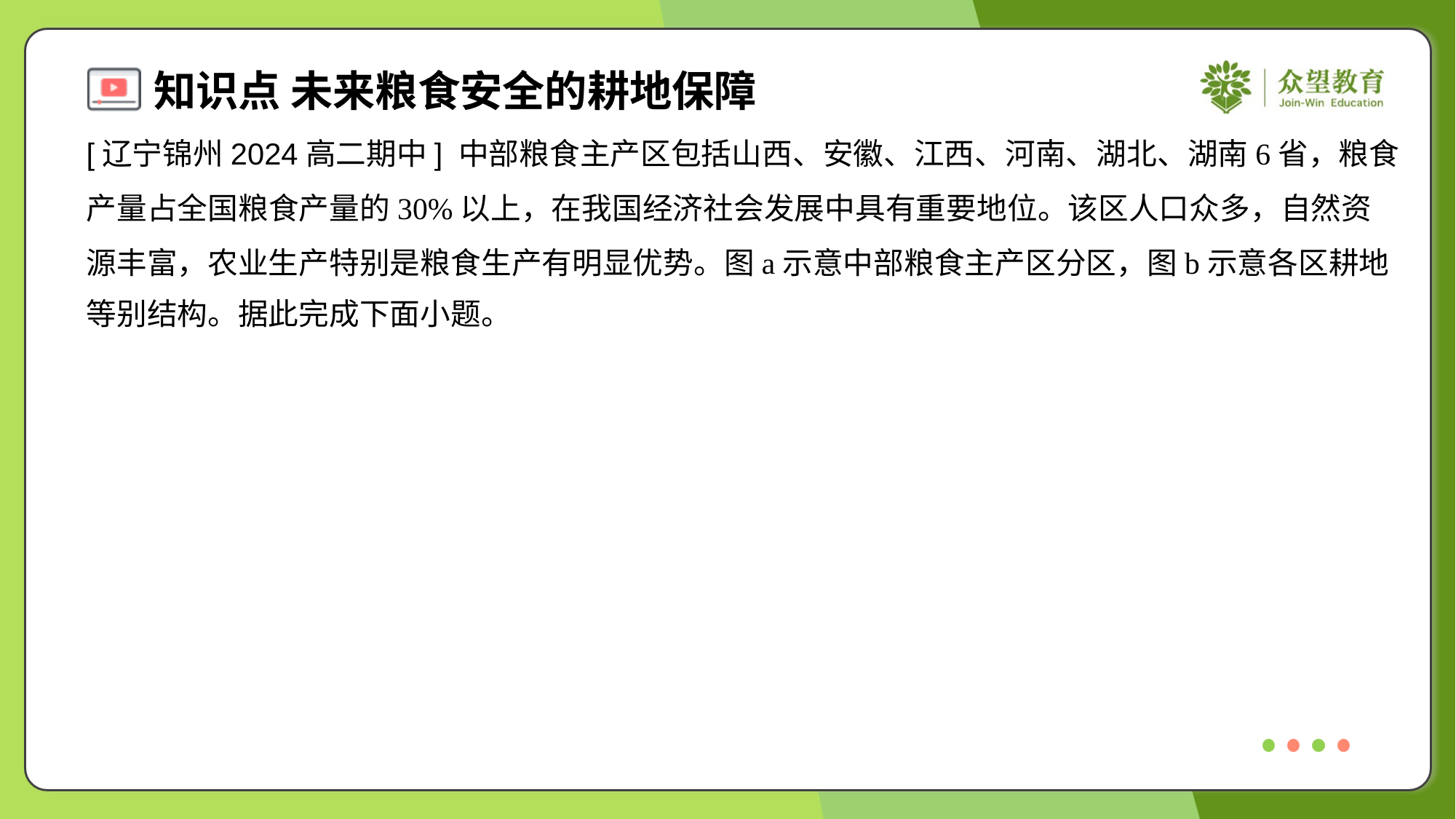

[辽宁锦州2024高二期中] 中部粮食主产区包括山西、安徽、江西、河南、湖北、湖南6省，粮食
产量占全国粮食产量的30%以上，在我国经济社会发展中具有重要地位。该区人口众多，自然资
源丰富，农业生产特别是粮食生产有明显优势。图a示意中部粮食主产区分区，图b示意各区耕地
等别结构。据此完成下面小题。